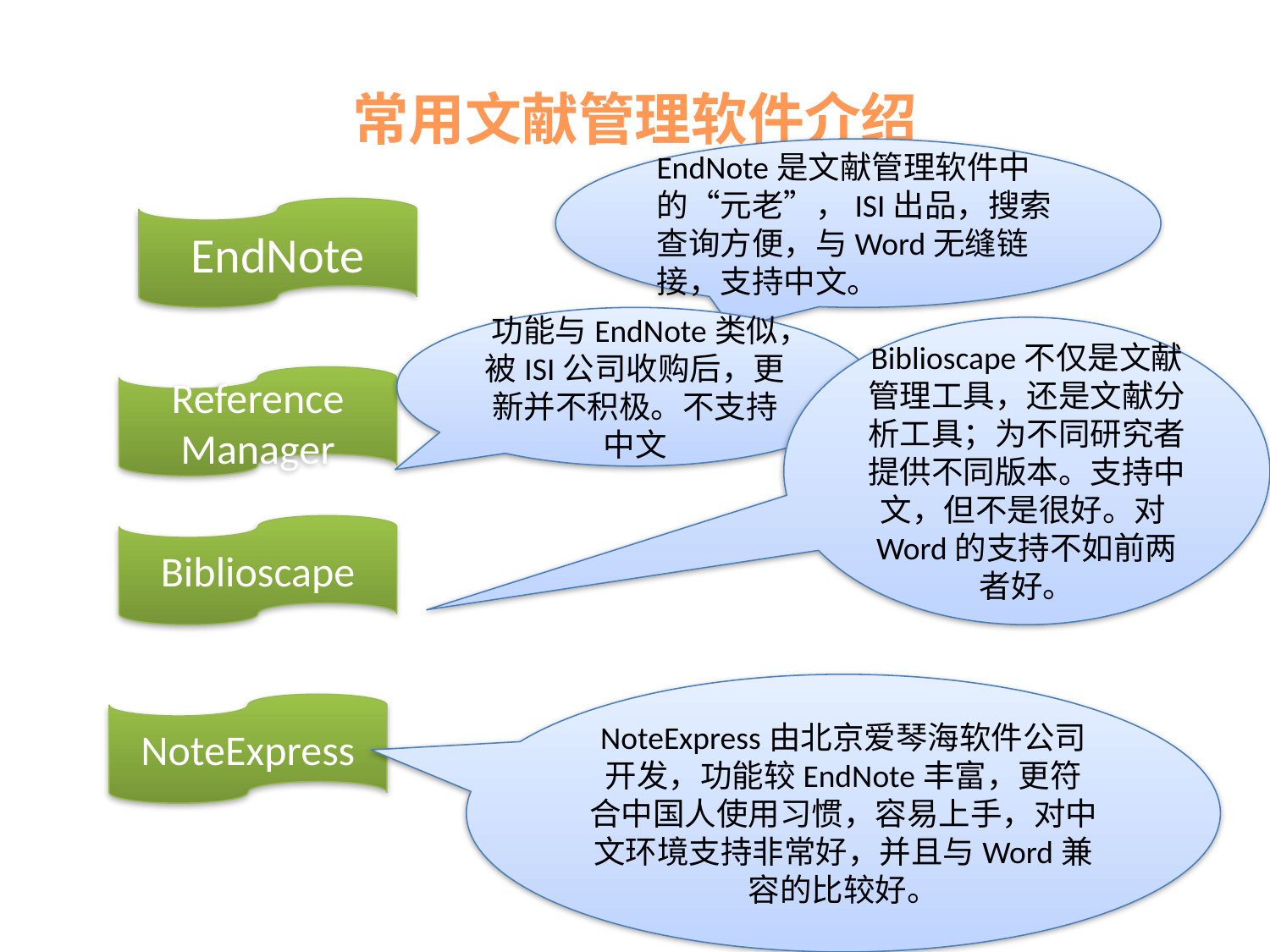

# 常用文献管理软件介绍
EndNote是文献管理软件中的“元老”，ISI出品，搜索查询方便，与Word无缝链接，支持中文。
EndNote

功能与EndNote类似，被ISI公司收购后，更新并不积极。不支持中文
Biblioscape不仅是文献管理工具，还是文献分析工具；为不同研究者提供不同版本。支持中文，但不是很好。对Word的支持不如前两者好。
Reference Manager
Biblioscape
NoteExpress由北京爱琴海软件公司开发，功能较EndNote丰富，更符合中国人使用习惯，容易上手，对中文环境支持非常好，并且与Word兼容的比较好。
NoteExpress